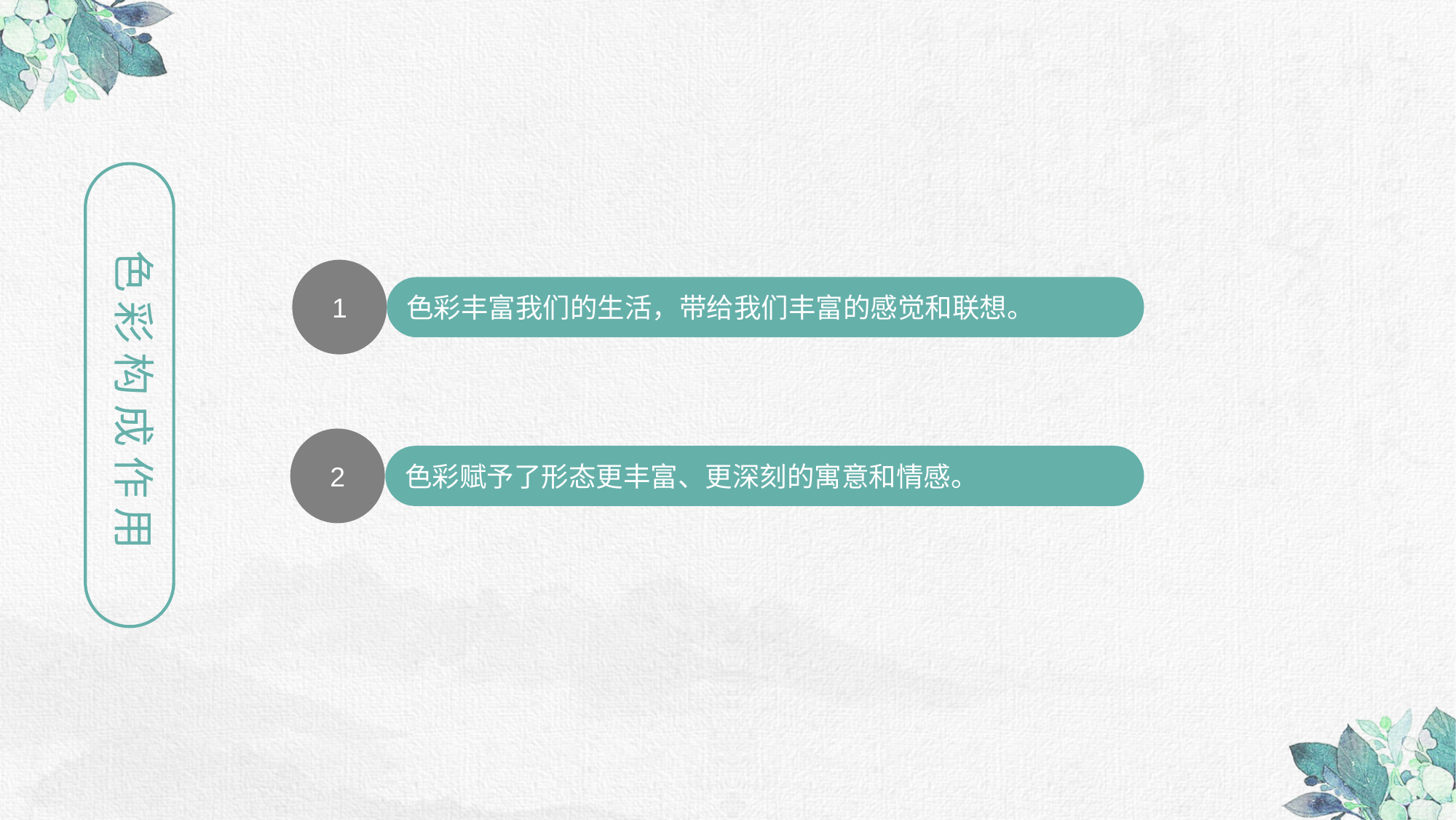

色彩构成作用
1
色彩丰富我们的生活，带给我们丰富的感觉和联想。
2
色彩赋予了形态更丰富、更深刻的寓意和情感。